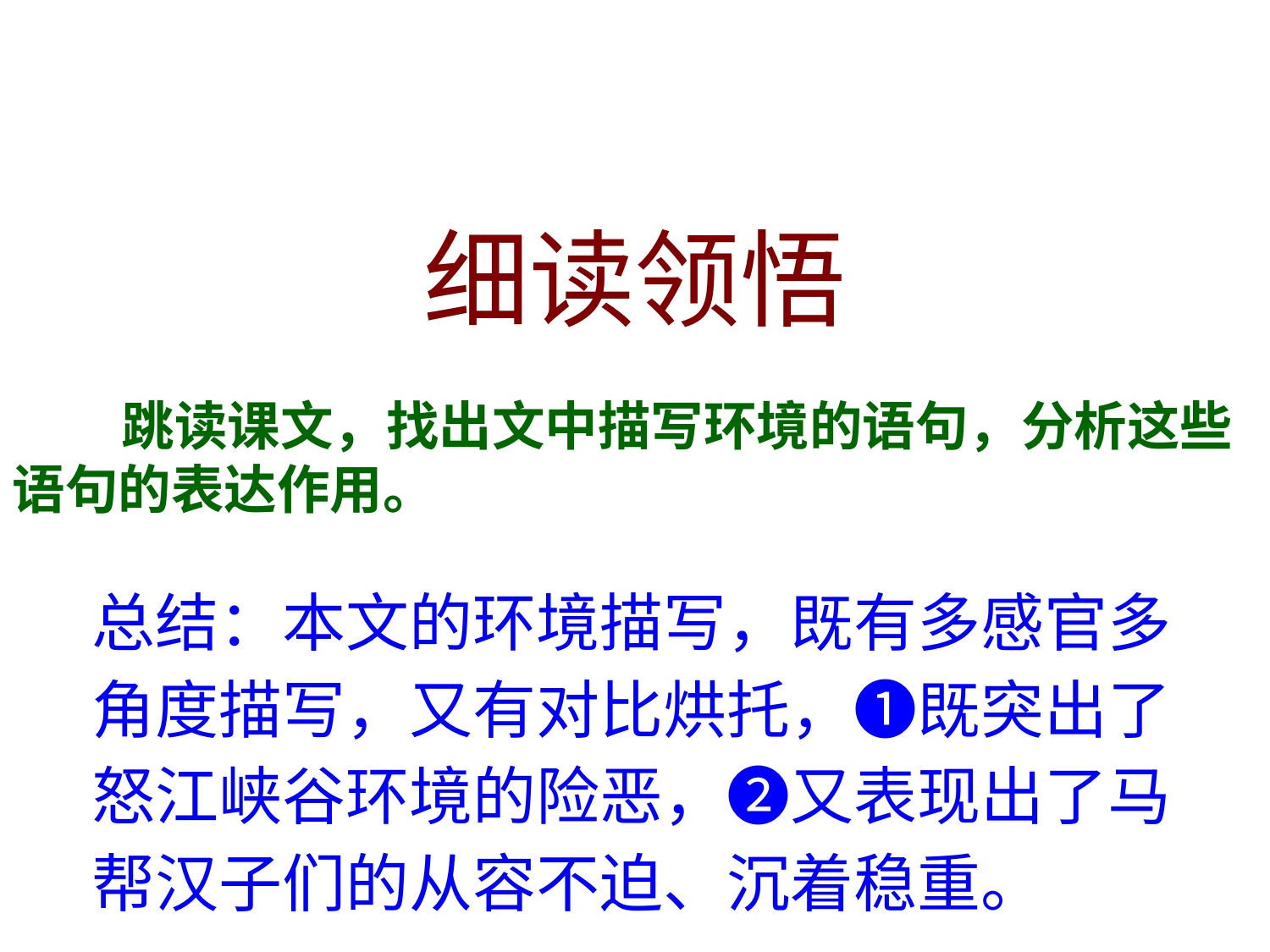

细读领悟
        跳读课文，找出文中描写环境的语句，分析这些语句的表达作用。
总结：本文的环境描写，既有多感官多角度描写，又有对比烘托，❶既突出了怒江峡谷环境的险恶，❷又表现出了马帮汉子们的从容不迫、沉着稳重。